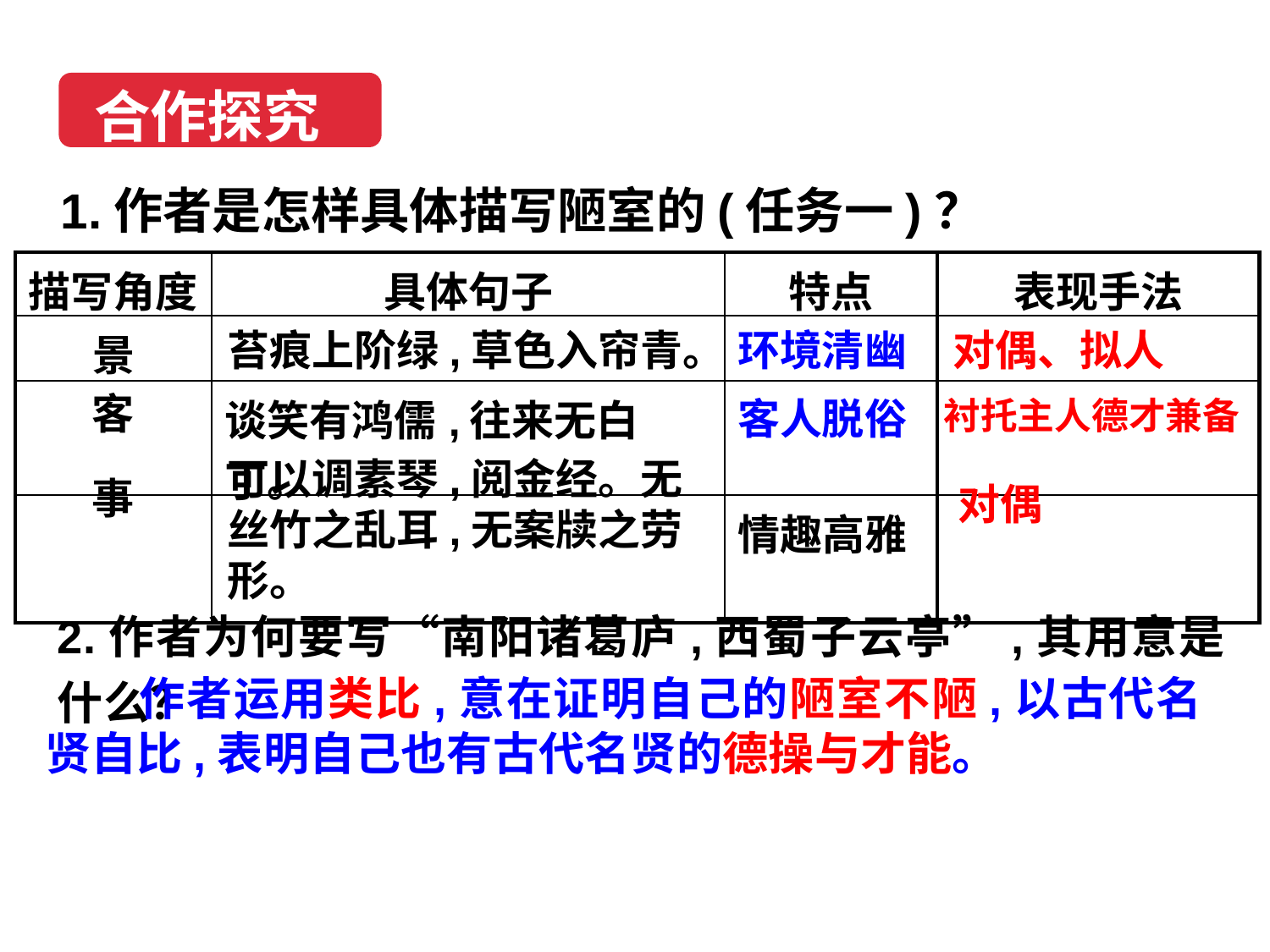

合作探究
1.作者是怎样具体描写陋室的(任务一)？
| 描写角度 | 具体句子 | 特点 | 表现手法 |
| --- | --- | --- | --- |
| 景 |  |  |  |
|  | 谈笑有鸿儒,往来无白丁。 |  |  |
|  |  | 情趣高雅 |  |
苔痕上阶绿,草色入帘青。
环境清幽
对偶、拟人
客
客人脱俗
衬托主人德才兼备
可以调素琴,阅金经。无丝竹之乱耳,无案牍之劳形。
事
对偶

2.作者为何要写“南阳诸葛庐,西蜀子云亭”,其用意是什么？
       作者运用类比,意在证明自己的陋室不陋,以古代名贤自比,表明自己也有古代名贤的德操与才能。